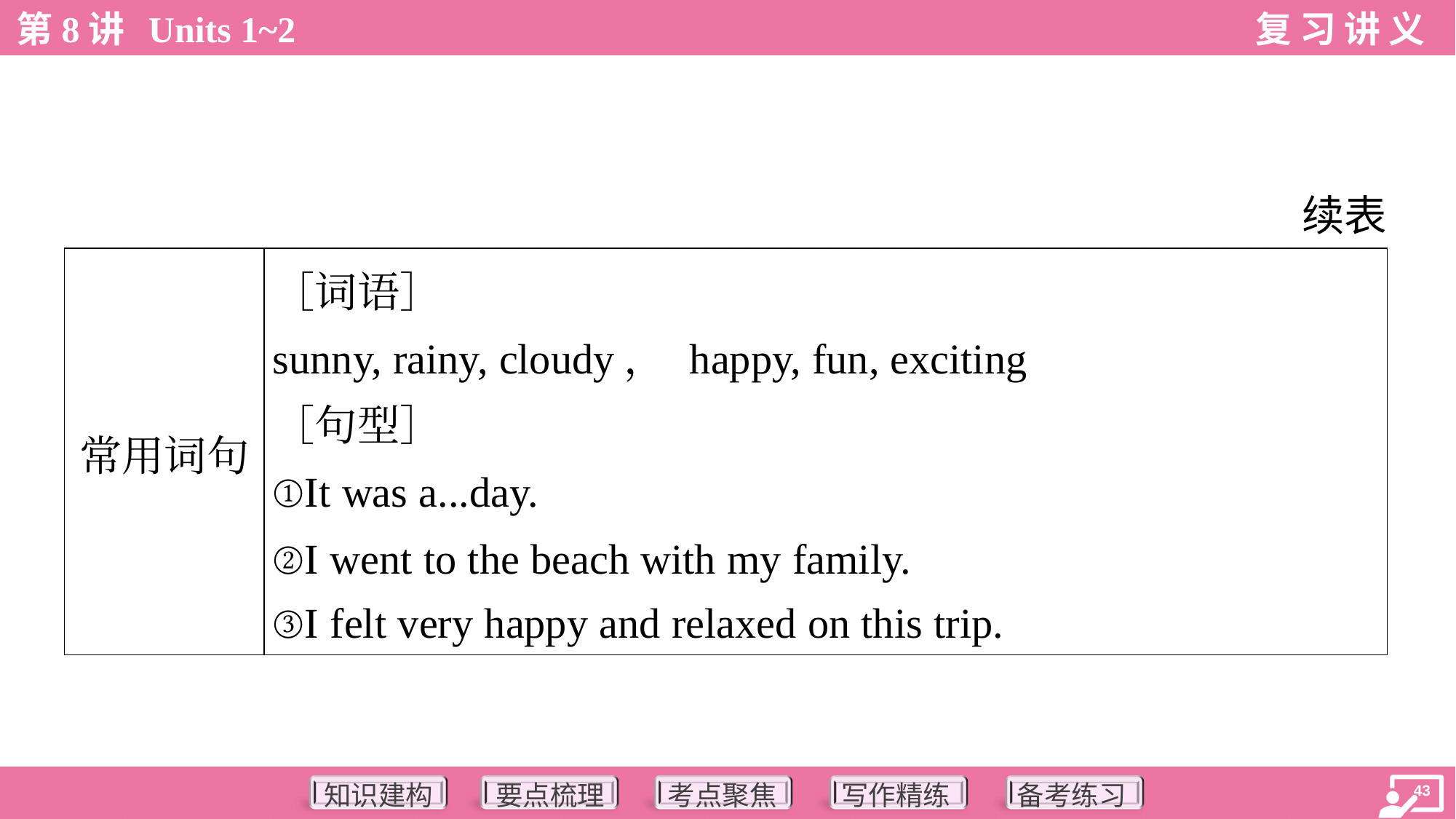

续表
| 常用词句 | ［词语］ sunny, rainy, cloudy， happy, fun, exciting ［句型］ ①It was a...day. ②I went to the beach with my family. ③I felt very happy and relaxed on this trip. |
| --- | --- |